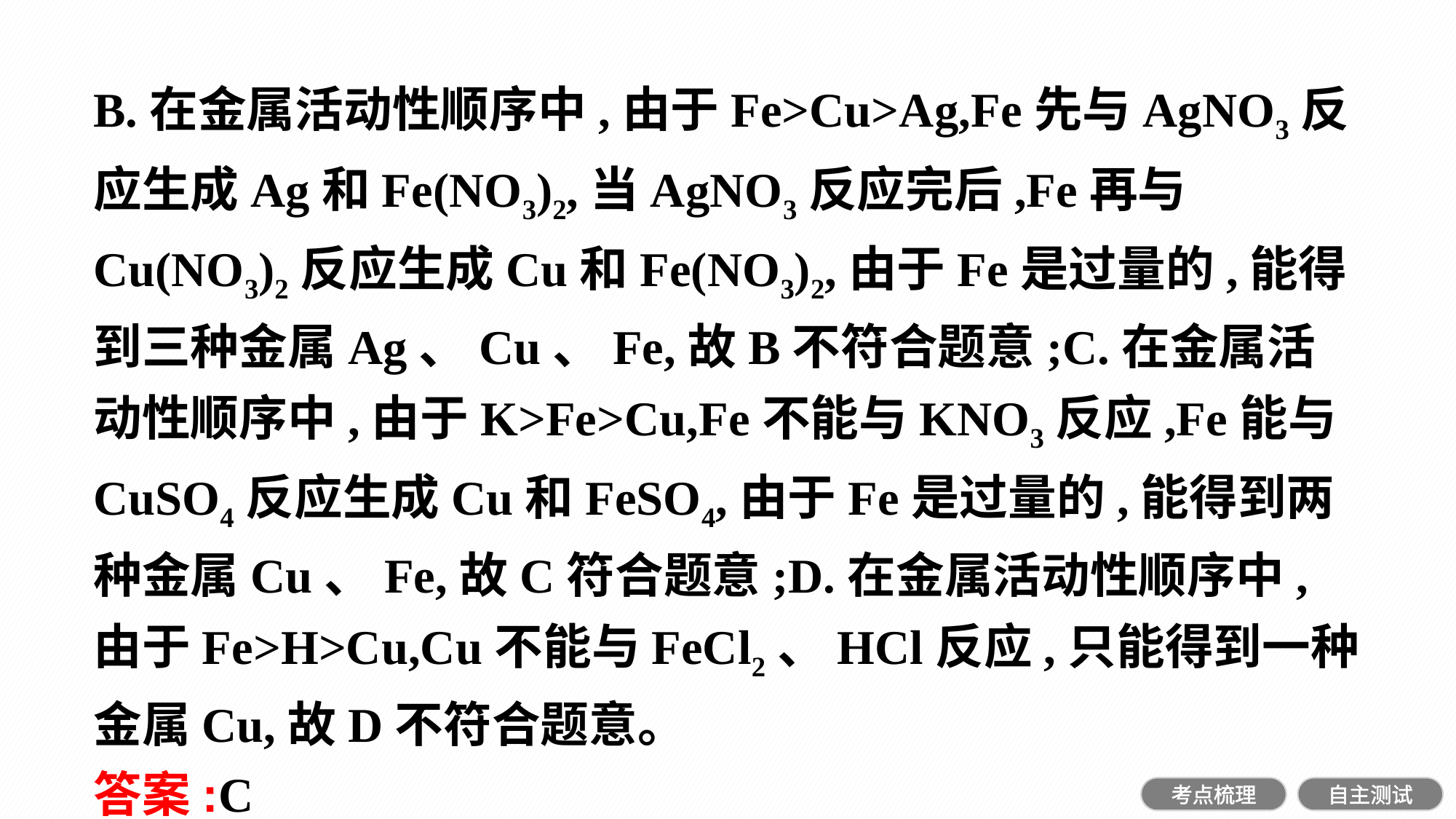

B.在金属活动性顺序中,由于Fe>Cu>Ag,Fe先与AgNO3反应生成Ag和Fe(NO3)2,当AgNO3反应完后,Fe再与Cu(NO3)2反应生成Cu和Fe(NO3)2,由于Fe是过量的,能得到三种金属Ag、Cu、Fe,故B不符合题意;C.在金属活动性顺序中,由于K>Fe>Cu,Fe不能与KNO3反应,Fe能与CuSO4反应生成Cu和FeSO4,由于Fe是过量的,能得到两种金属Cu、Fe,故C符合题意;D.在金属活动性顺序中,由于Fe>H>Cu,Cu不能与FeCl2、HCl反应,只能得到一种金属Cu,故D不符合题意。
答案:C